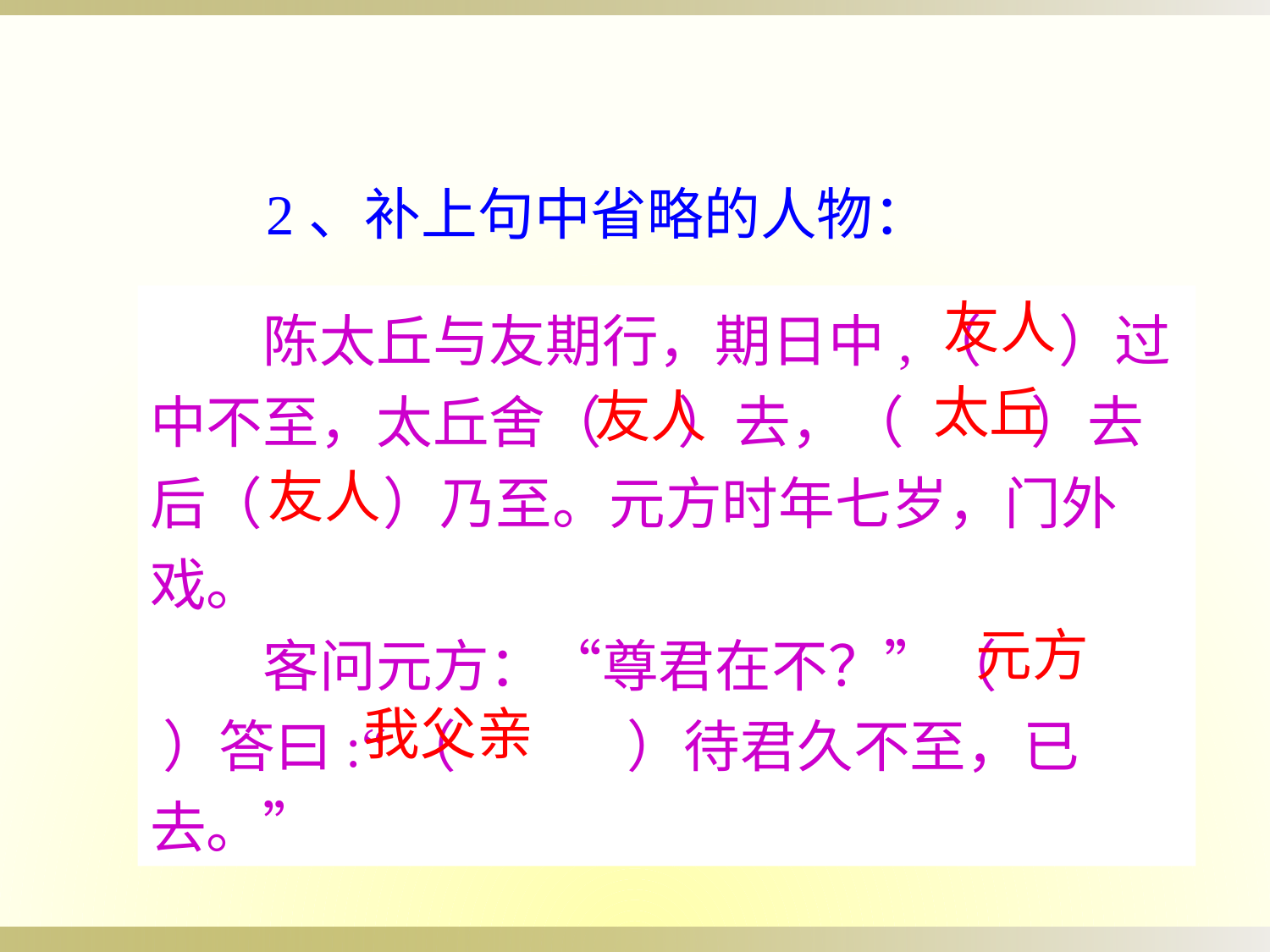

2、补上句中省略的人物：
　　陈太丘与友期行，期日中,（      ）过中不至，太丘舍（      ）去，（          ）去后（ 　    ）乃至。元方时年七岁，门外戏。
　　客问元方：“尊君在不？”（    　  ）答曰:“（   　      ）待君久不至，已去。”
友人
太丘
友人
友人
元方
我父亲